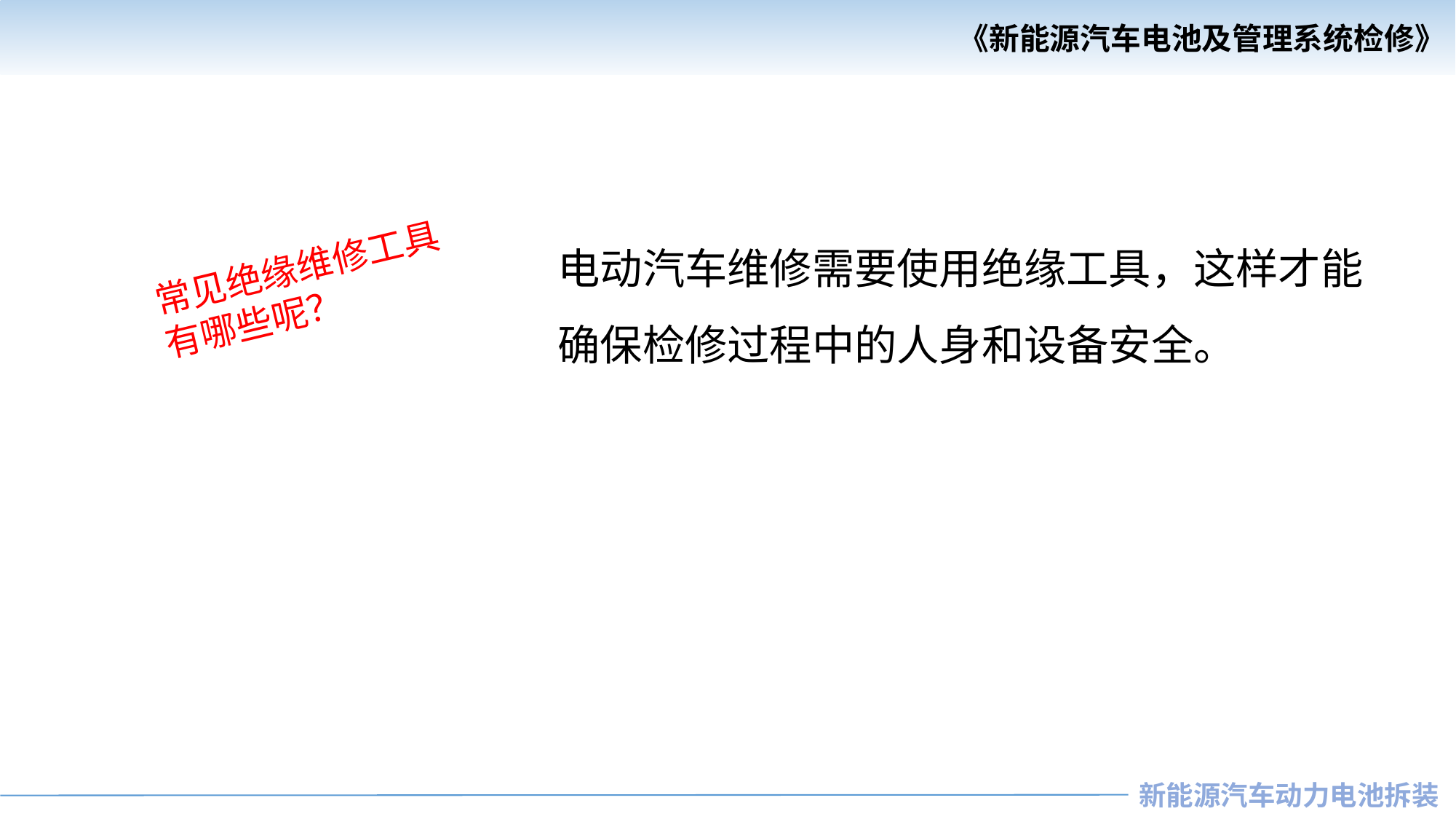

电动汽车维修需要使用绝缘工具，这样才能确保检修过程中的人身和设备安全。
常见绝缘维修工具有哪些呢？